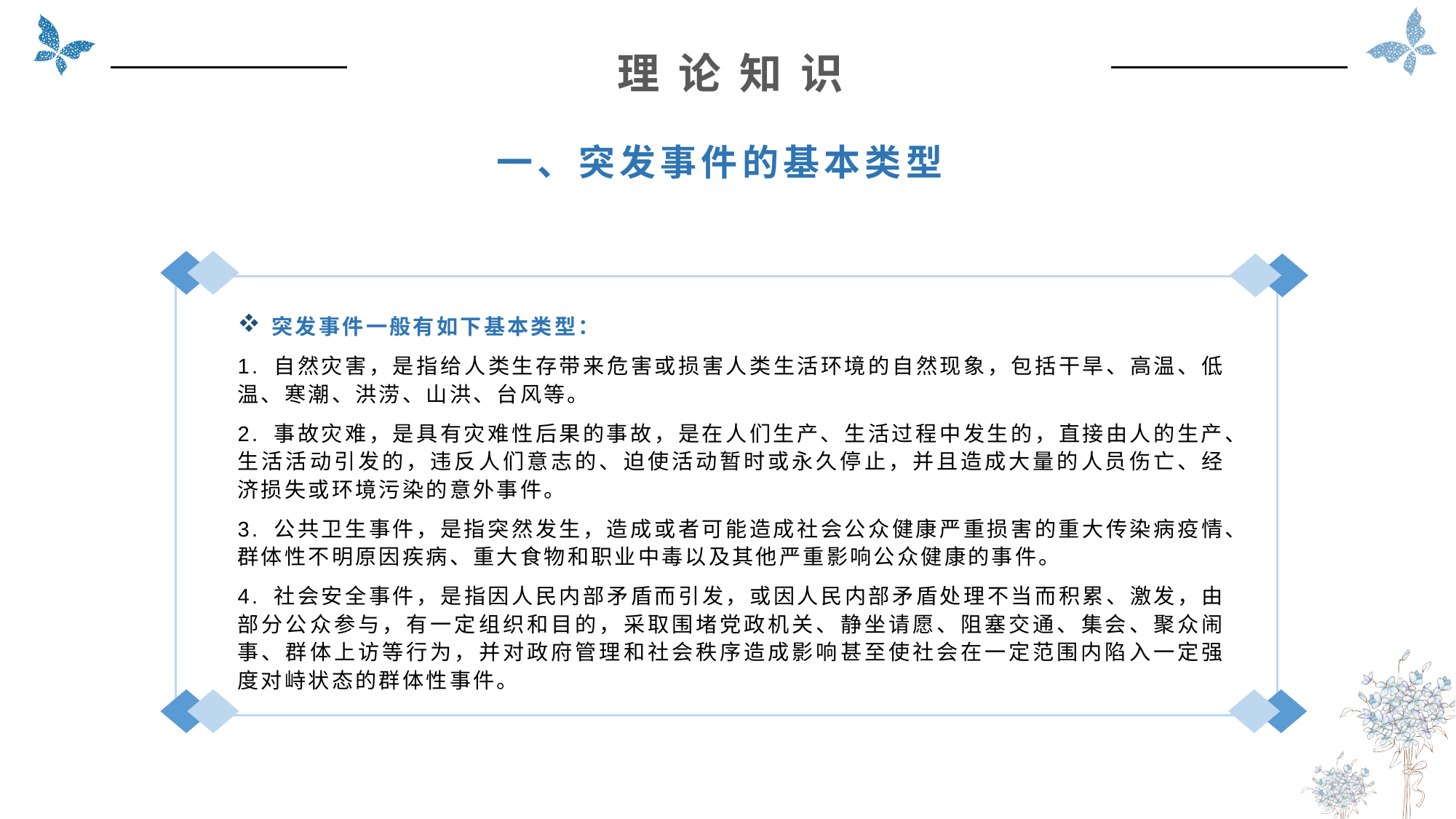

理 论 知 识
一、突发事件的基本类型

突发事件一般有如下基本类型：
1. 自然灾害，是指给人类生存带来危害或损害人类生活环境的自然现象，包括干旱、高温、低温、寒潮、洪涝、山洪、台风等。
2. 事故灾难，是具有灾难性后果的事故，是在人们生产、生活过程中发生的，直接由人的生产、生活活动引发的，违反人们意志的、迫使活动暂时或永久停止，并且造成大量的人员伤亡、经济损失或环境污染的意外事件。
3. 公共卫生事件，是指突然发生，造成或者可能造成社会公众健康严重损害的重大传染病疫情、群体性不明原因疾病、重大食物和职业中毒以及其他严重影响公众健康的事件。
4. 社会安全事件，是指因人民内部矛盾而引发，或因人民内部矛盾处理不当而积累、激发，由部分公众参与，有一定组织和目的，采取围堵党政机关、静坐请愿、阻塞交通、集会、聚众闹事、群体上访等行为，并对政府管理和社会秩序造成影响甚至使社会在一定范围内陷入一定强度对峙状态的群体性事件。